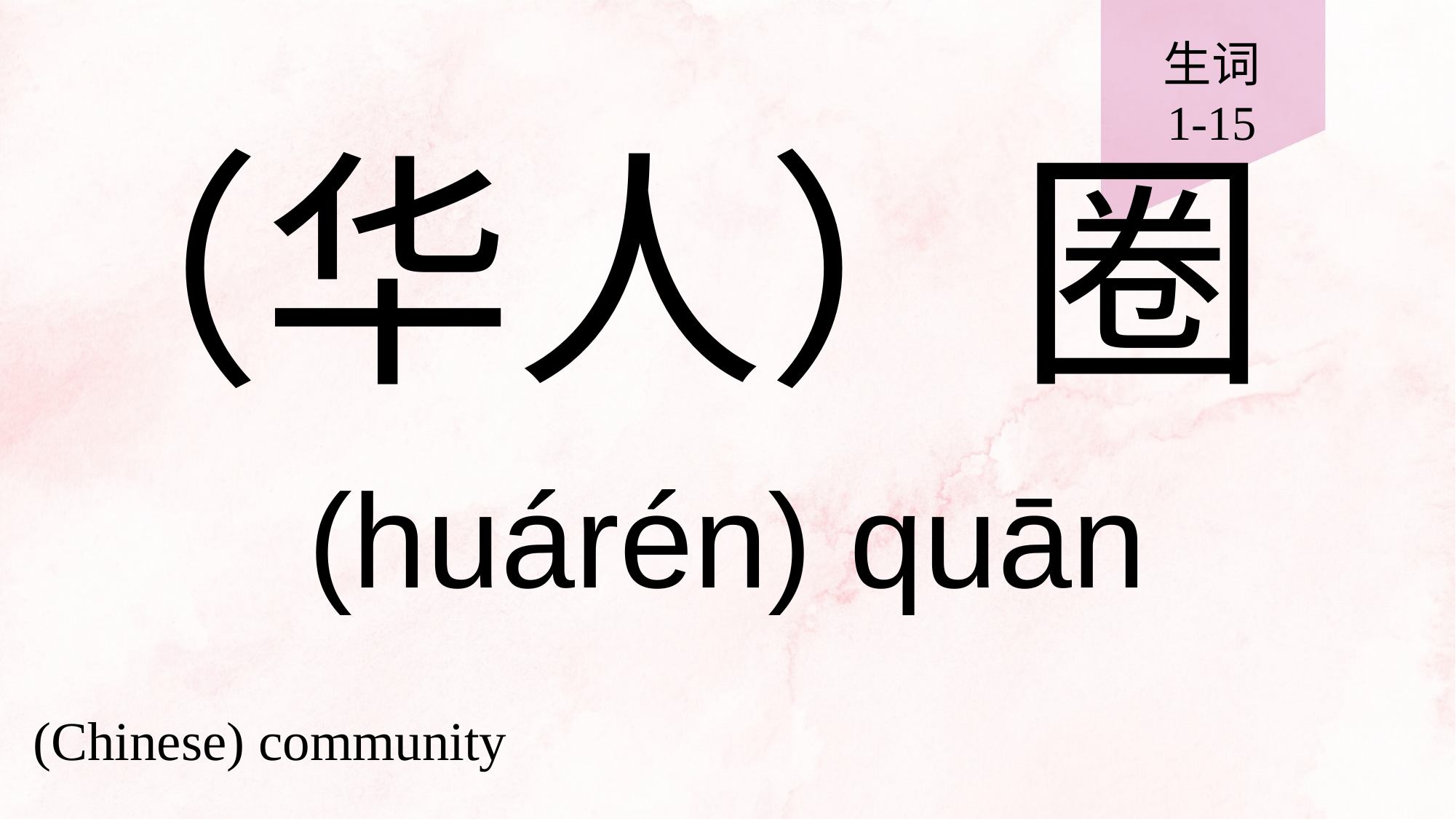

生词
1-15
# （华人）圈
(huárén) quān
(Chinese) community